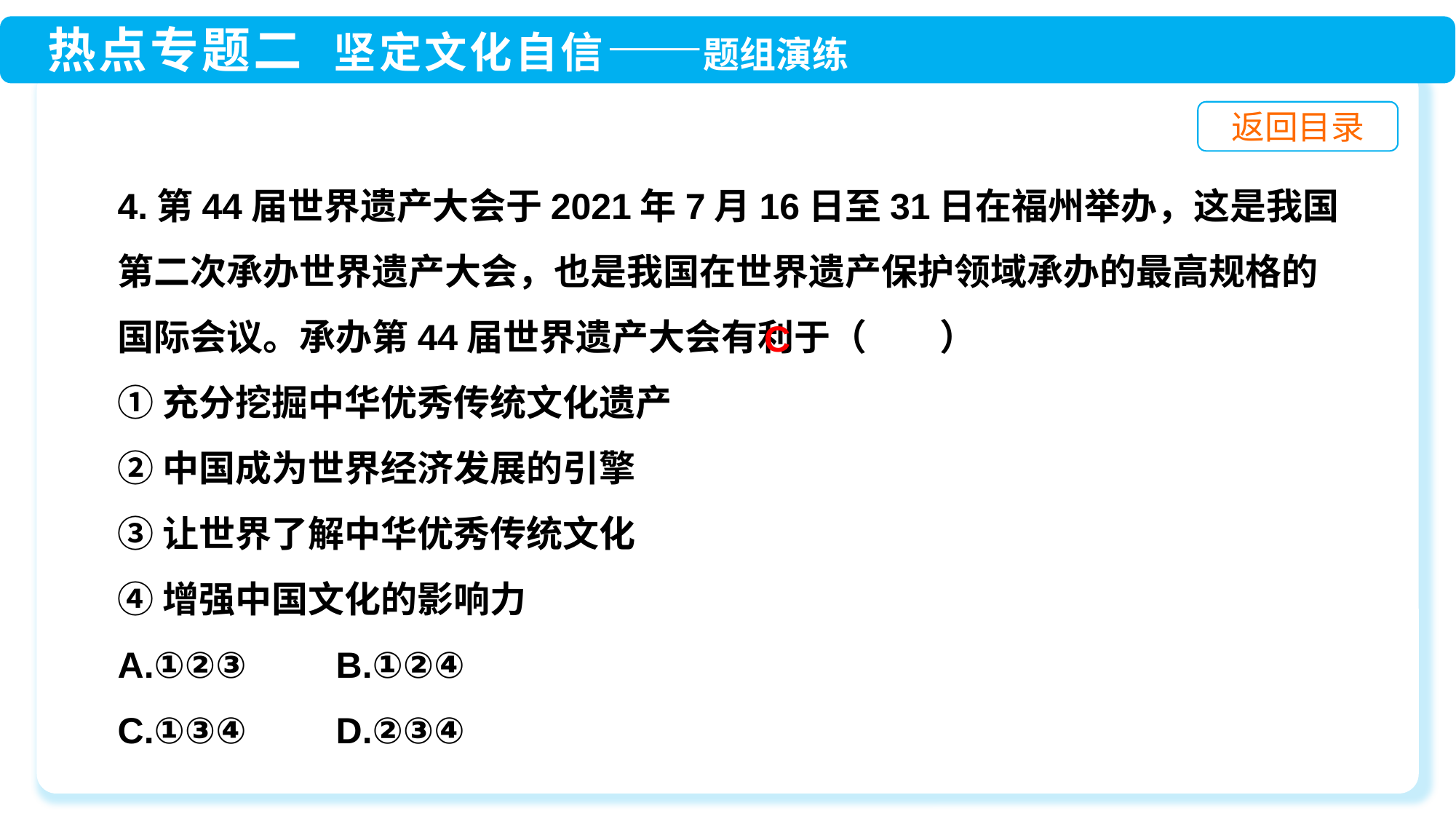

4.第44届世界遗产大会于2021年7月16日至31日在福州举办，这是我国第二次承办世界遗产大会，也是我国在世界遗产保护领域承办的最高规格的国际会议。承办第44届世界遗产大会有利于（　　）
①充分挖掘中华优秀传统文化遗产
②中国成为世界经济发展的引擎
③让世界了解中华优秀传统文化
④增强中国文化的影响力
A.①②③	B.①②④
C.①③④	D.②③④
C